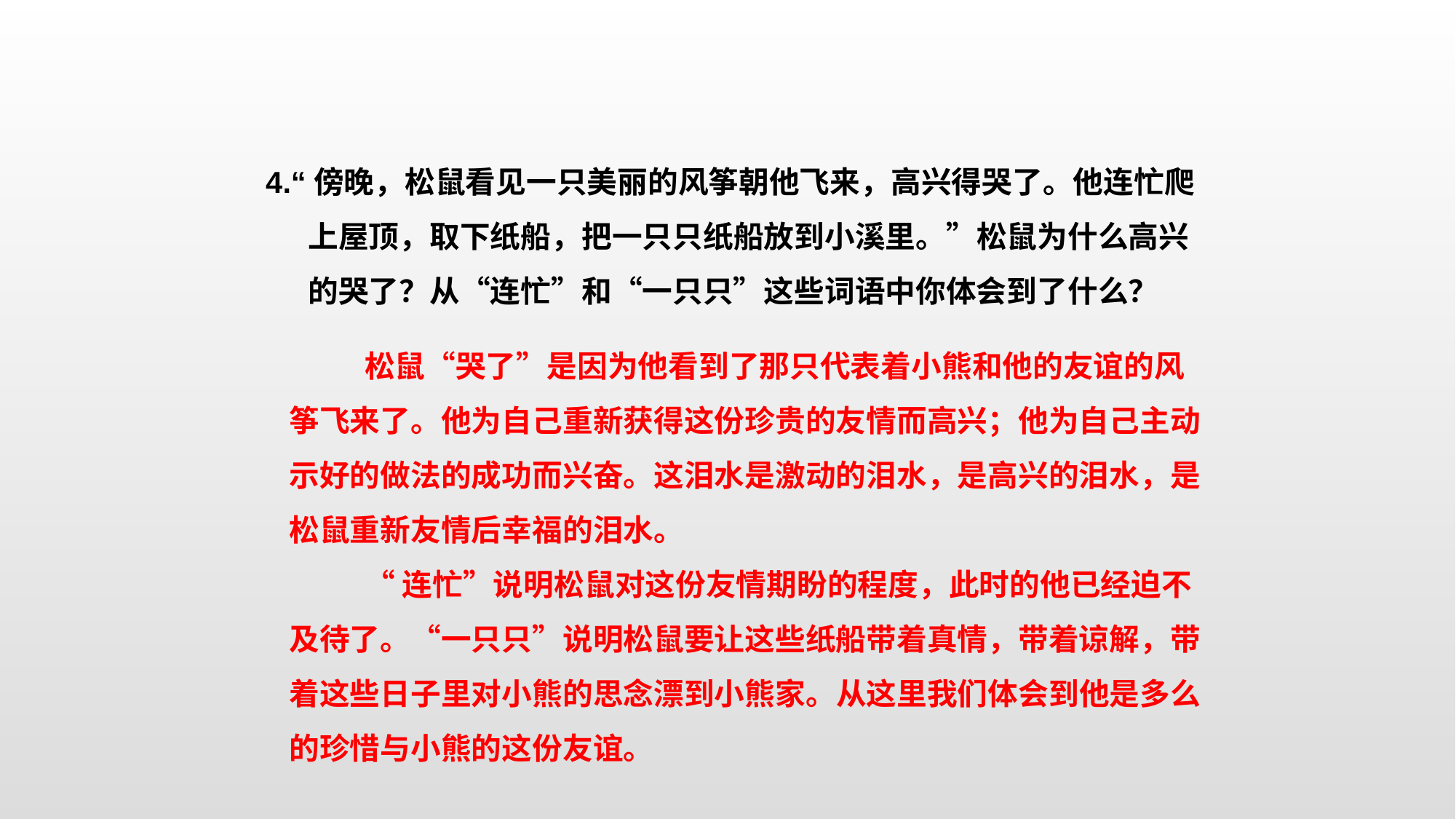

4.“傍晚，松鼠看见一只美丽的风筝朝他飞来，高兴得哭了。他连忙爬上屋顶，取下纸船，把一只只纸船放到小溪里。”松鼠为什么高兴的哭了？从“连忙”和“一只只”这些词语中你体会到了什么？
松鼠“哭了”是因为他看到了那只代表着小熊和他的友谊的风筝飞来了。他为自己重新获得这份珍贵的友情而高兴；他为自己主动示好的做法的成功而兴奋。这泪水是激动的泪水，是高兴的泪水，是松鼠重新友情后幸福的泪水。
“连忙”说明松鼠对这份友情期盼的程度，此时的他已经迫不及待了。“一只只”说明松鼠要让这些纸船带着真情，带着谅解，带着这些日子里对小熊的思念漂到小熊家。从这里我们体会到他是多么的珍惜与小熊的这份友谊。